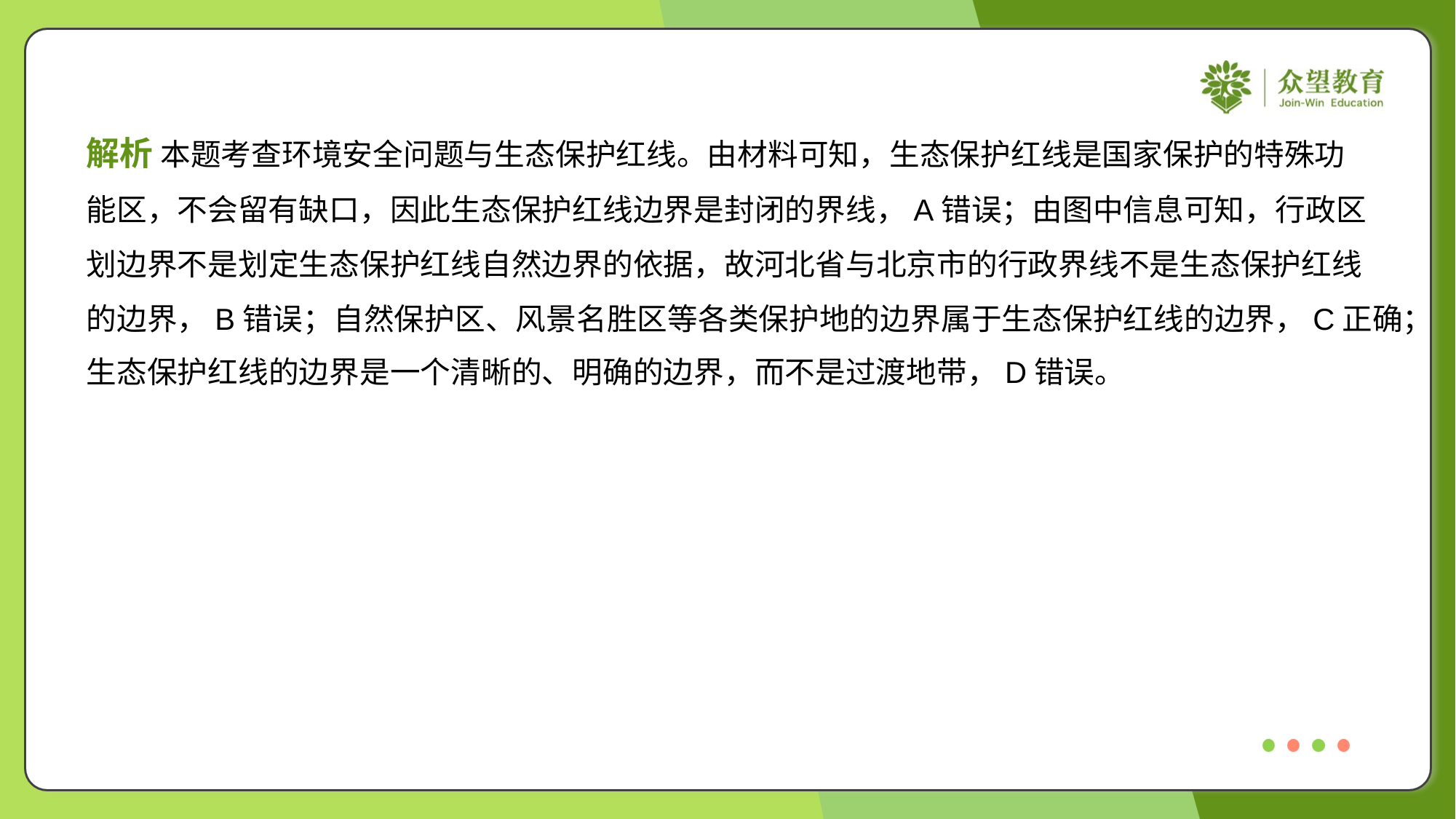

解析 本题考查环境安全问题与生态保护红线。由材料可知，生态保护红线是国家保护的特殊功
能区，不会留有缺口，因此生态保护红线边界是封闭的界线，A错误；由图中信息可知，行政区
划边界不是划定生态保护红线自然边界的依据，故河北省与北京市的行政界线不是生态保护红线
的边界，B错误；自然保护区、风景名胜区等各类保护地的边界属于生态保护红线的边界，C正确；
生态保护红线的边界是一个清晰的、明确的边界，而不是过渡地带，D错误。